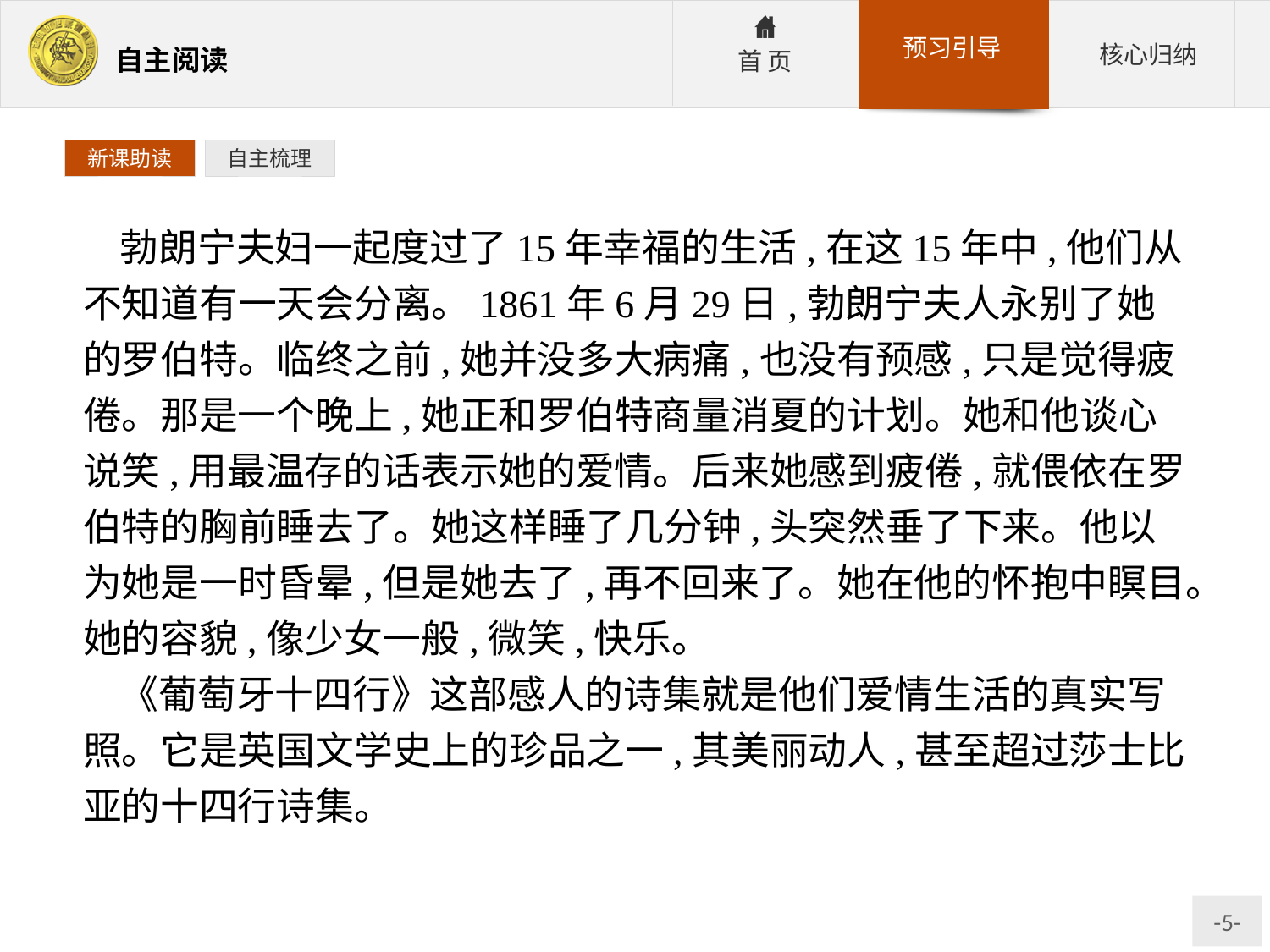

新课助读
自主梳理
勃朗宁夫妇一起度过了15年幸福的生活,在这15年中,他们从不知道有一天会分离。1861年6月29日,勃朗宁夫人永别了她的罗伯特。临终之前,她并没多大病痛,也没有预感,只是觉得疲倦。那是一个晚上,她正和罗伯特商量消夏的计划。她和他谈心说笑,用最温存的话表示她的爱情。后来她感到疲倦,就偎依在罗伯特的胸前睡去了。她这样睡了几分钟,头突然垂了下来。他以为她是一时昏晕,但是她去了,再不回来了。她在他的怀抱中瞑目。她的容貌,像少女一般,微笑,快乐。
《葡萄牙十四行》这部感人的诗集就是他们爱情生活的真实写照。它是英国文学史上的珍品之一,其美丽动人,甚至超过莎士比亚的十四行诗集。